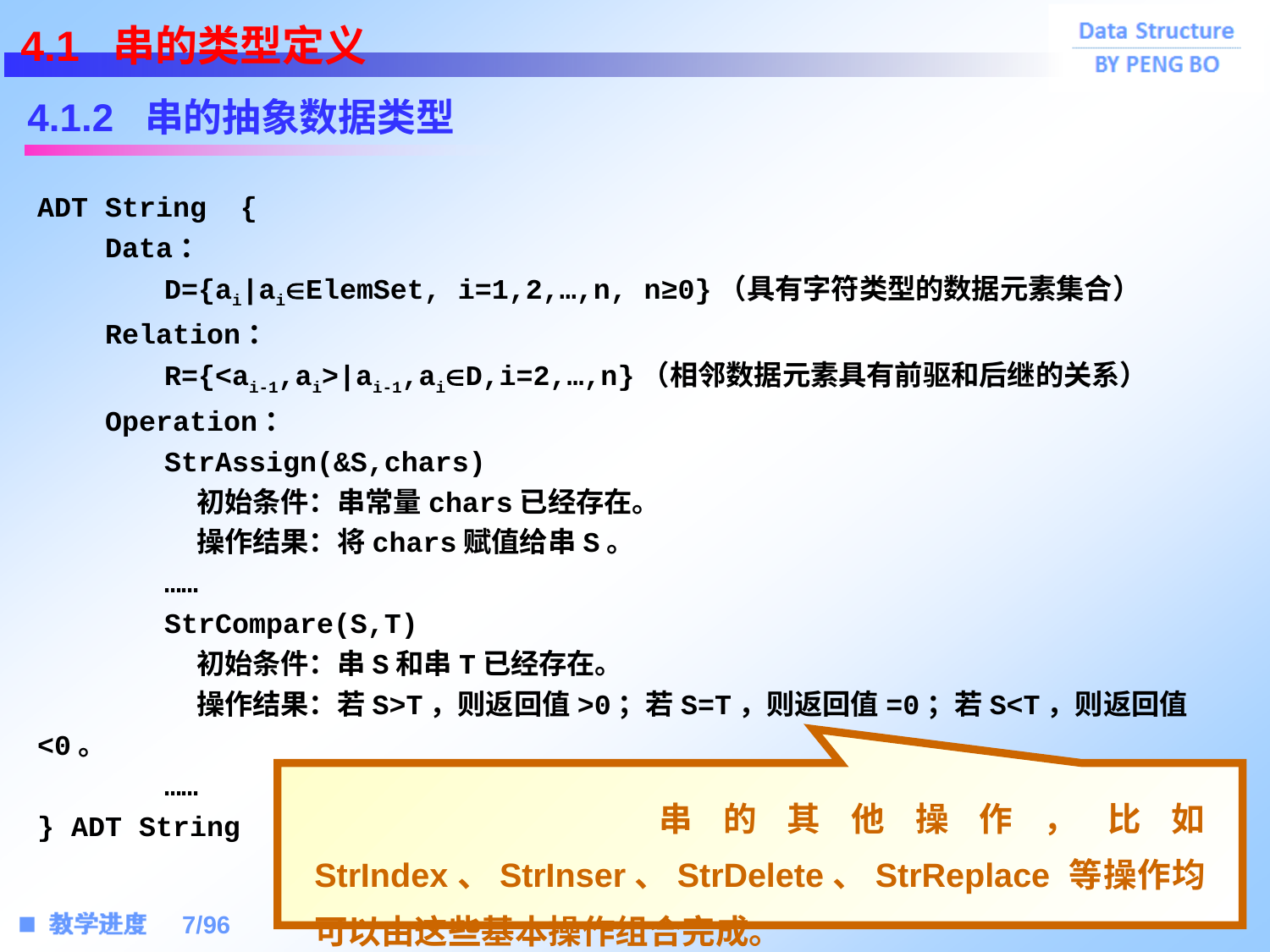

4.1  串的类型定义

4.1.2  串的抽象数据类型

ADT String  {
    Data：
	D={ai|ai∈ElemSet, i=1,2,…,n, n≥0}（具有字符类型的数据元素集合）
    Relation：
	R={<ai-1,ai>|ai-1,ai∈D,i=2,…,n}（相邻数据元素具有前驱和后继的关系）
    Operation：
	StrAssign(&S,chars)
	    初始条件：串常量chars已经存在。
	    操作结果：将chars赋值给串S。
	……
    	StrCompare(S,T)
	    初始条件：串S和串T已经存在。
	    操作结果：若S>T，则返回值>0；若S=T，则返回值=0；若S<T，则返回值<0。
	……
} ADT String

        串的其他操作，比如 StrIndex、StrInser、StrDelete、StrReplace 等操作均可以由这些基本操作组合完成。